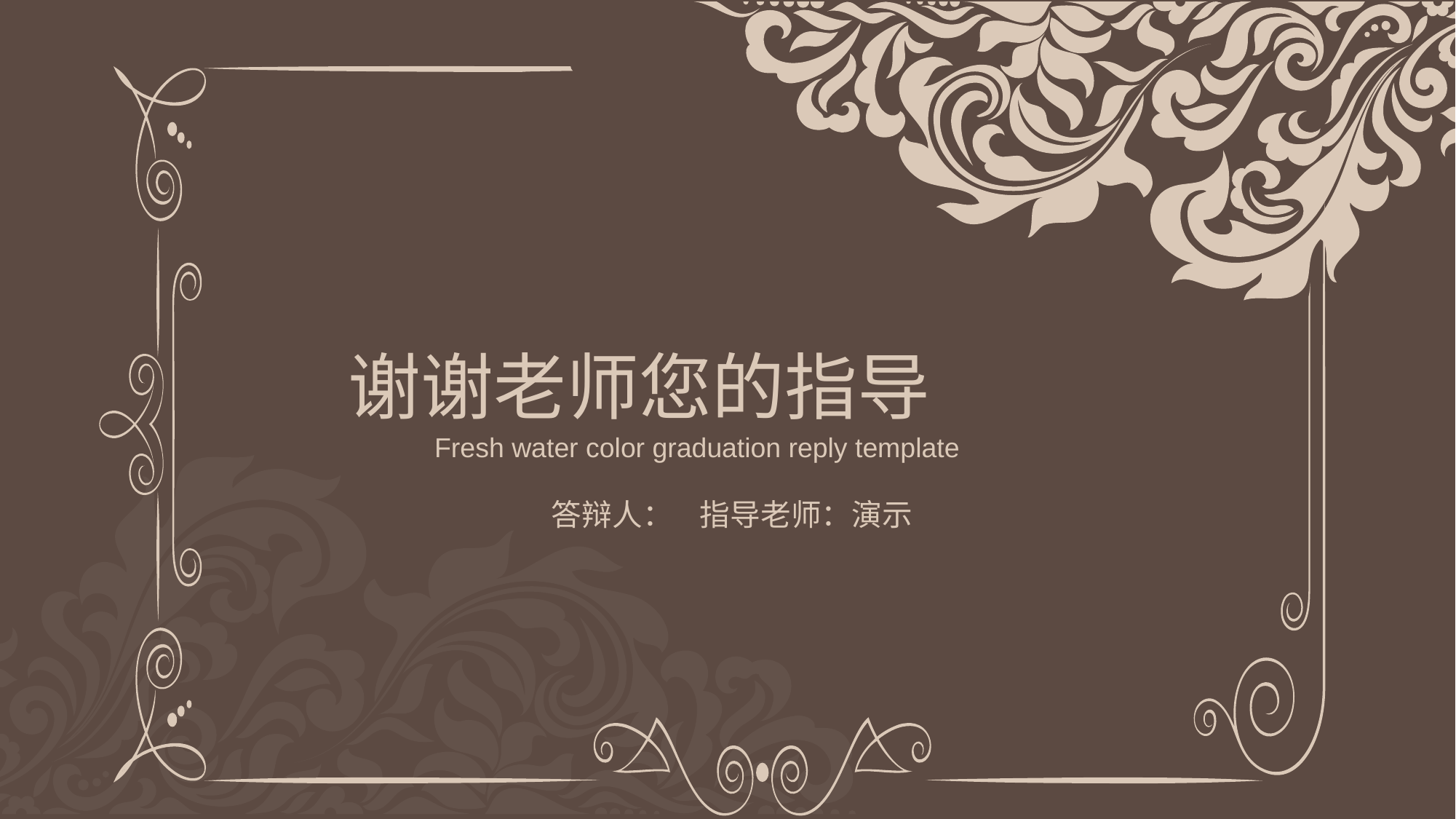

谢谢老师您的指导
Fresh water color graduation reply template
答辩人：    指导老师：演示